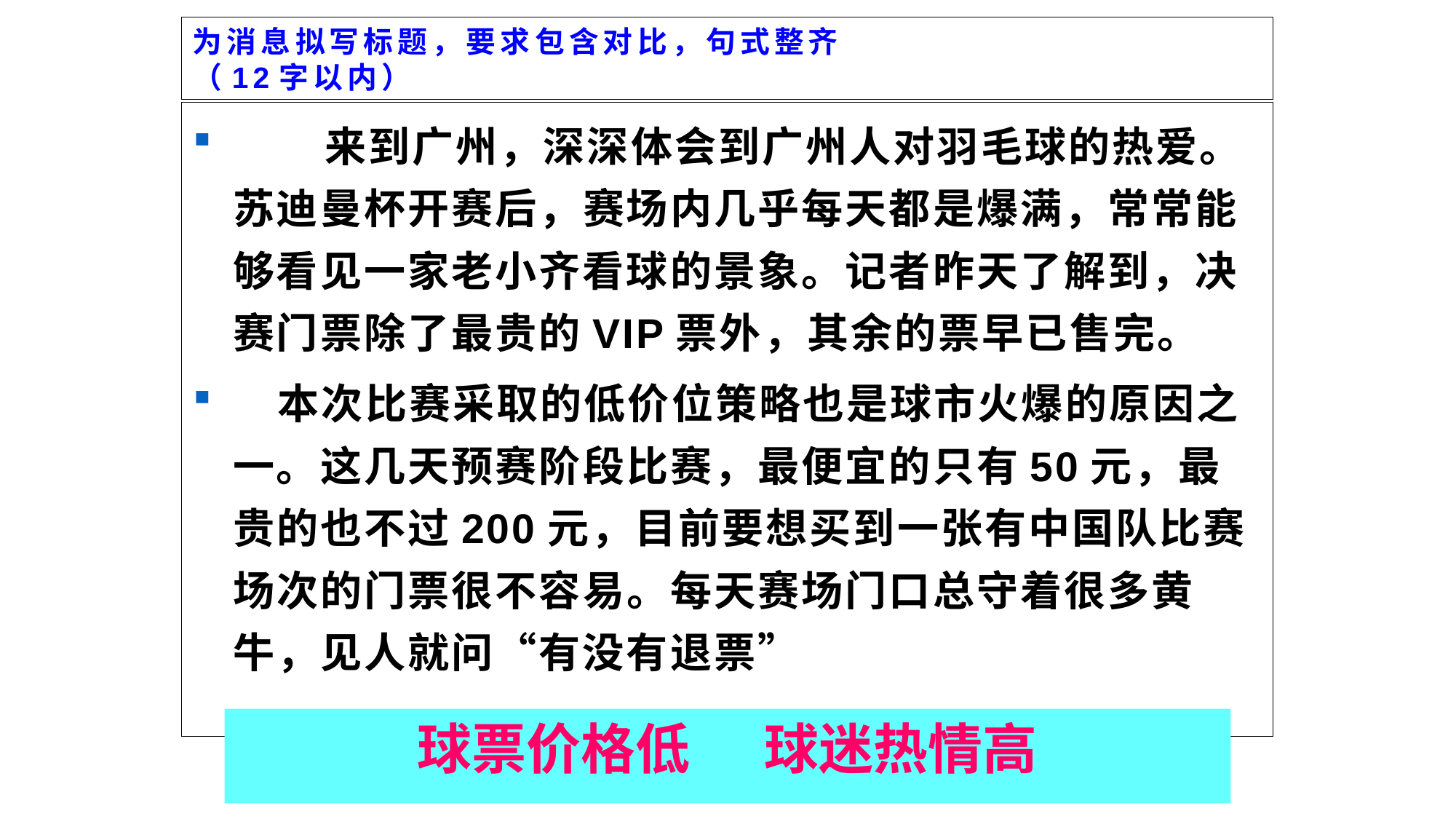

为消息拟写标题，要求包含对比，句式整齐
（12字以内）
       来到广州，深深体会到广州人对羽毛球的热爱。苏迪曼杯开赛后，赛场内几乎每天都是爆满，常常能够看见一家老小齐看球的景象。记者昨天了解到，决赛门票除了最贵的VIP票外，其余的票早已售完。
   本次比赛采取的低价位策略也是球市火爆的原因之一。这几天预赛阶段比赛，最便宜的只有50元，最贵的也不过200元，目前要想买到一张有中国队比赛场次的门票很不容易。每天赛场门口总守着很多黄牛，见人就问“有没有退票”
球票价格低      球迷热情高